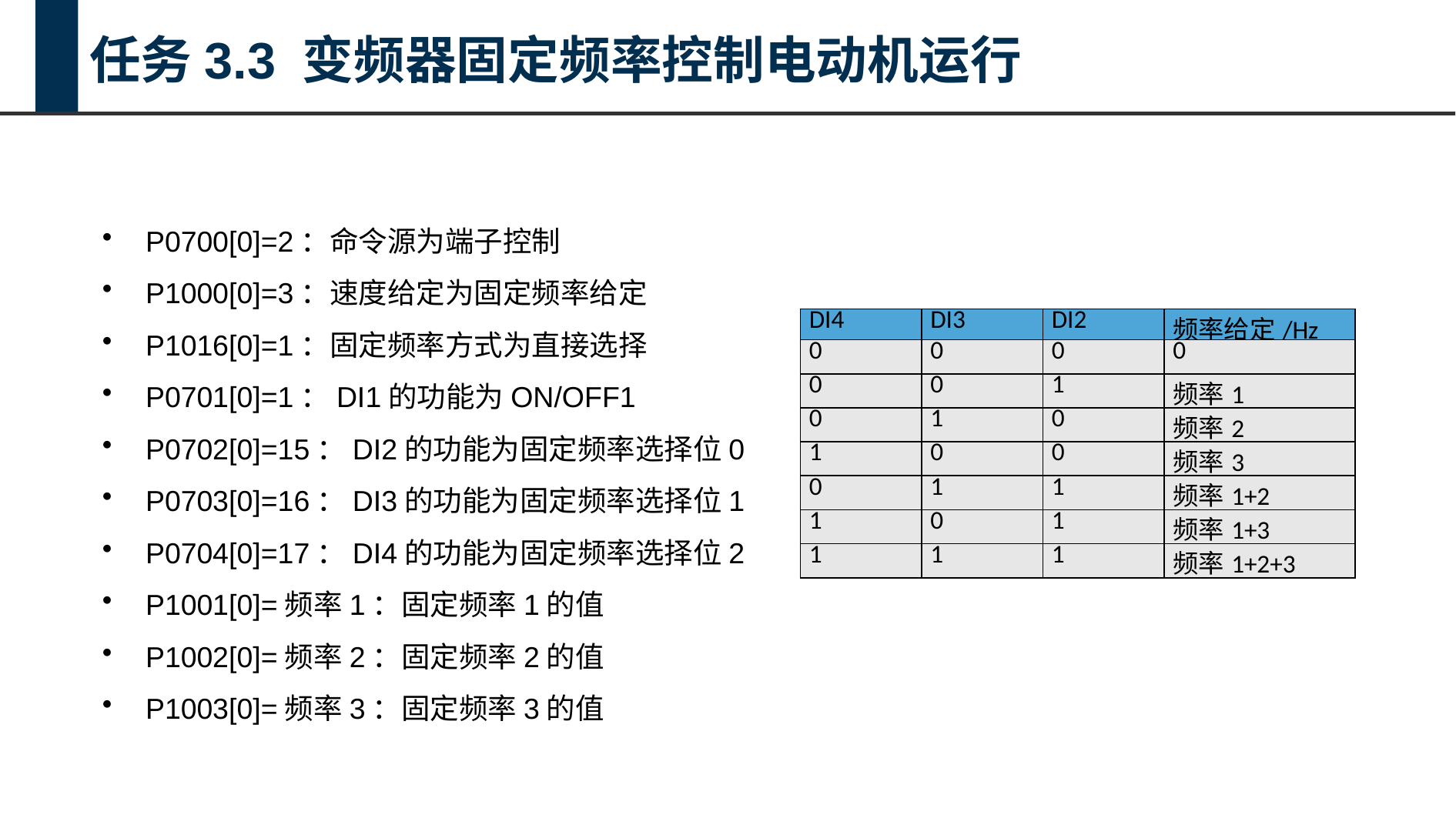

任务3.3 变频器固定频率控制电动机运行
P0700[0]=2：命令源为端子控制
P1000[0]=3：速度给定为固定频率给定
P1016[0]=1：固定频率方式为直接选择
P0701[0]=1：DI1的功能为ON/OFF1
P0702[0]=15：DI2的功能为固定频率选择位0
P0703[0]=16：DI3的功能为固定频率选择位1
P0704[0]=17：DI4的功能为固定频率选择位2
P1001[0]=频率1：固定频率1的值
P1002[0]=频率2：固定频率2的值
P1003[0]=频率3：固定频率3的值
| DI4 | DI3 | DI2 | 频率给定/Hz |
| --- | --- | --- | --- |
| 0 | 0 | 0 | 0 |
| 0 | 0 | 1 | 频率1 |
| 0 | 1 | 0 | 频率2 |
| 1 | 0 | 0 | 频率3 |
| 0 | 1 | 1 | 频率1+2 |
| 1 | 0 | 1 | 频率1+3 |
| 1 | 1 | 1 | 频率1+2+3 |